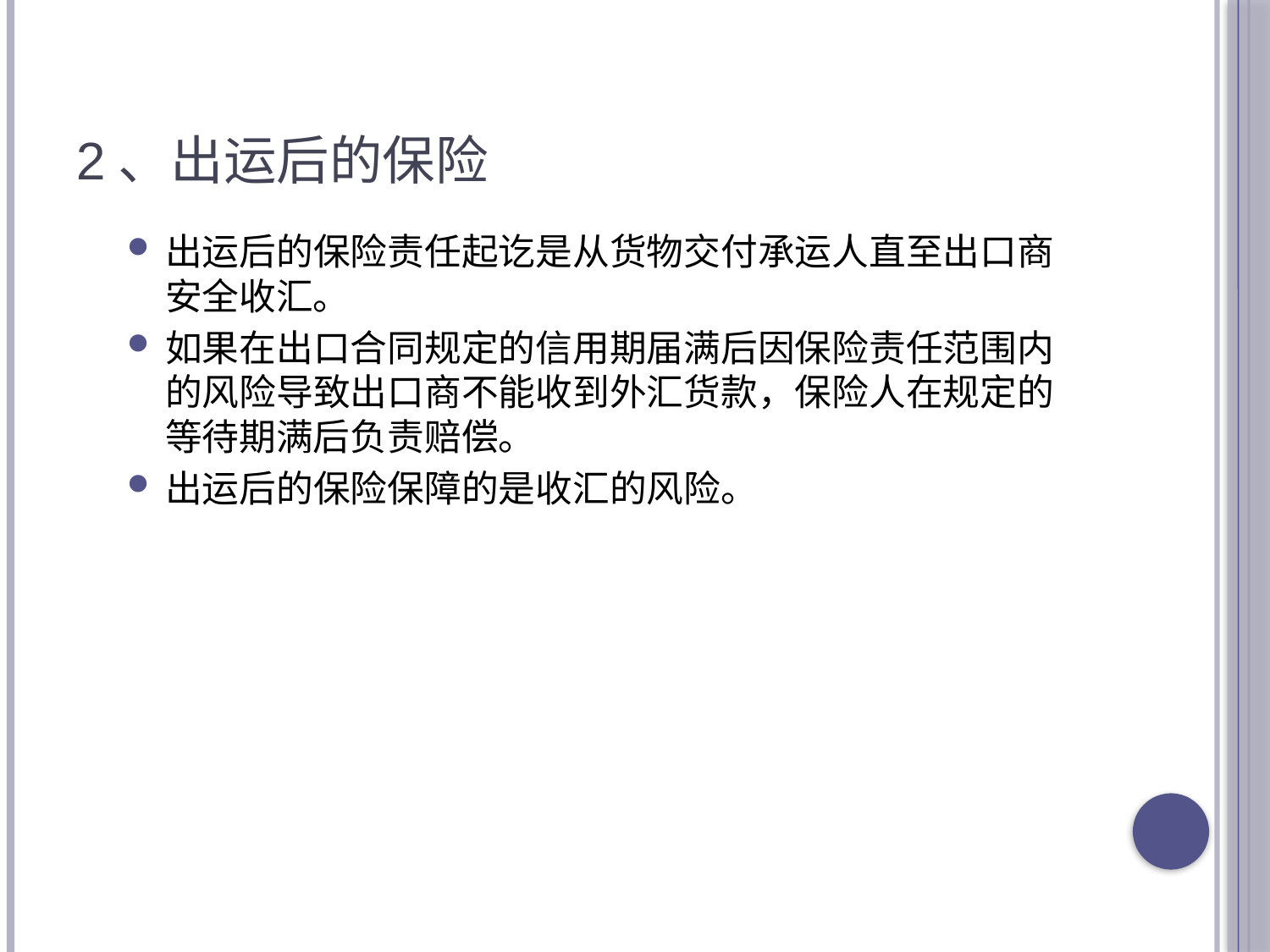

# 2、出运后的保险
出运后的保险责任起讫是从货物交付承运人直至出口商安全收汇。
如果在出口合同规定的信用期届满后因保险责任范围内的风险导致出口商不能收到外汇货款，保险人在规定的等待期满后负责赔偿。
出运后的保险保障的是收汇的风险。